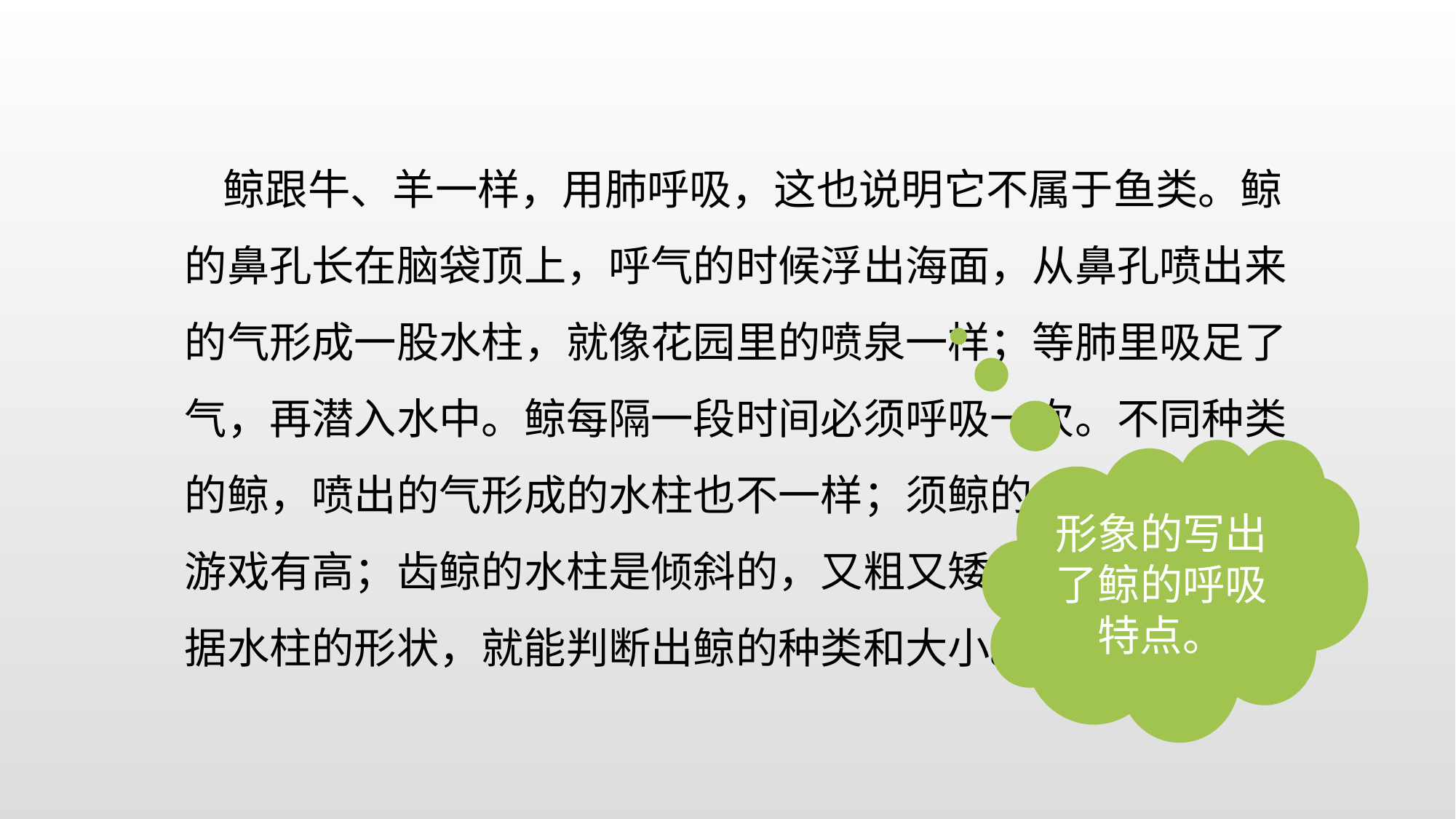

鲸跟牛、羊一样，用肺呼吸，这也说明它不属于鱼类。鲸的鼻孔长在脑袋顶上，呼气的时候浮出海面，从鼻孔喷出来的气形成一股水柱，就像花园里的喷泉一样；等肺里吸足了气，再潜入水中。鲸每隔一段时间必须呼吸一次。不同种类的鲸，喷出的气形成的水柱也不一样；须鲸的水柱是垂直的，游戏有高；齿鲸的水柱是倾斜的，又粗又矮。有经验的人根据水柱的形状，就能判断出鲸的种类和大小。
形象的写出了鲸的呼吸特点。